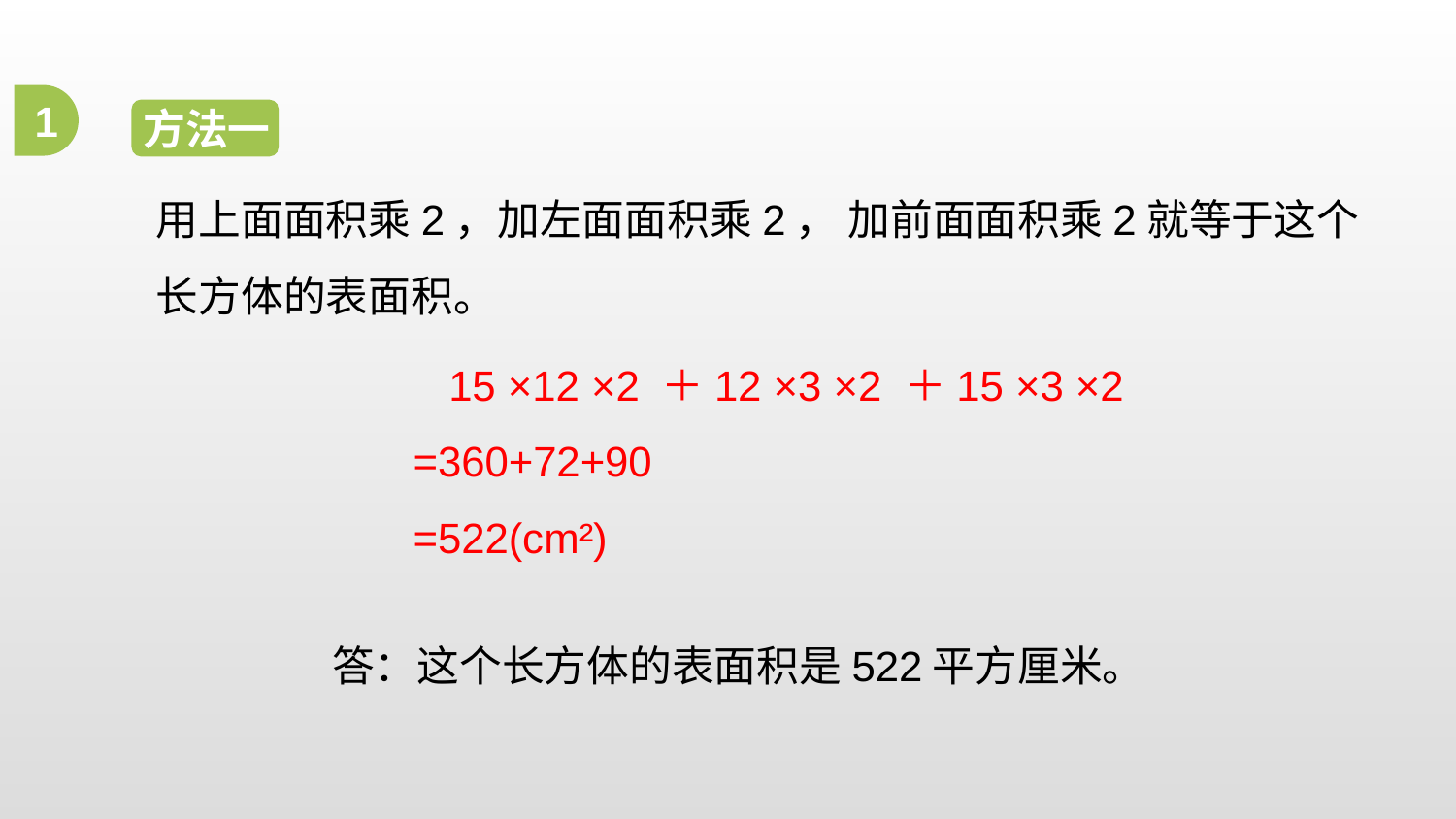

1
方法一

用上面面积乘2，加左面面积乘2， 加前面面积乘2就等于这个长方体的表面积。
   15 ×12 ×2 ＋12 ×3 ×2 ＋15 ×3 ×2
=360+72+90
=522(cm²)
答：这个长方体的表面积是522平方厘米。